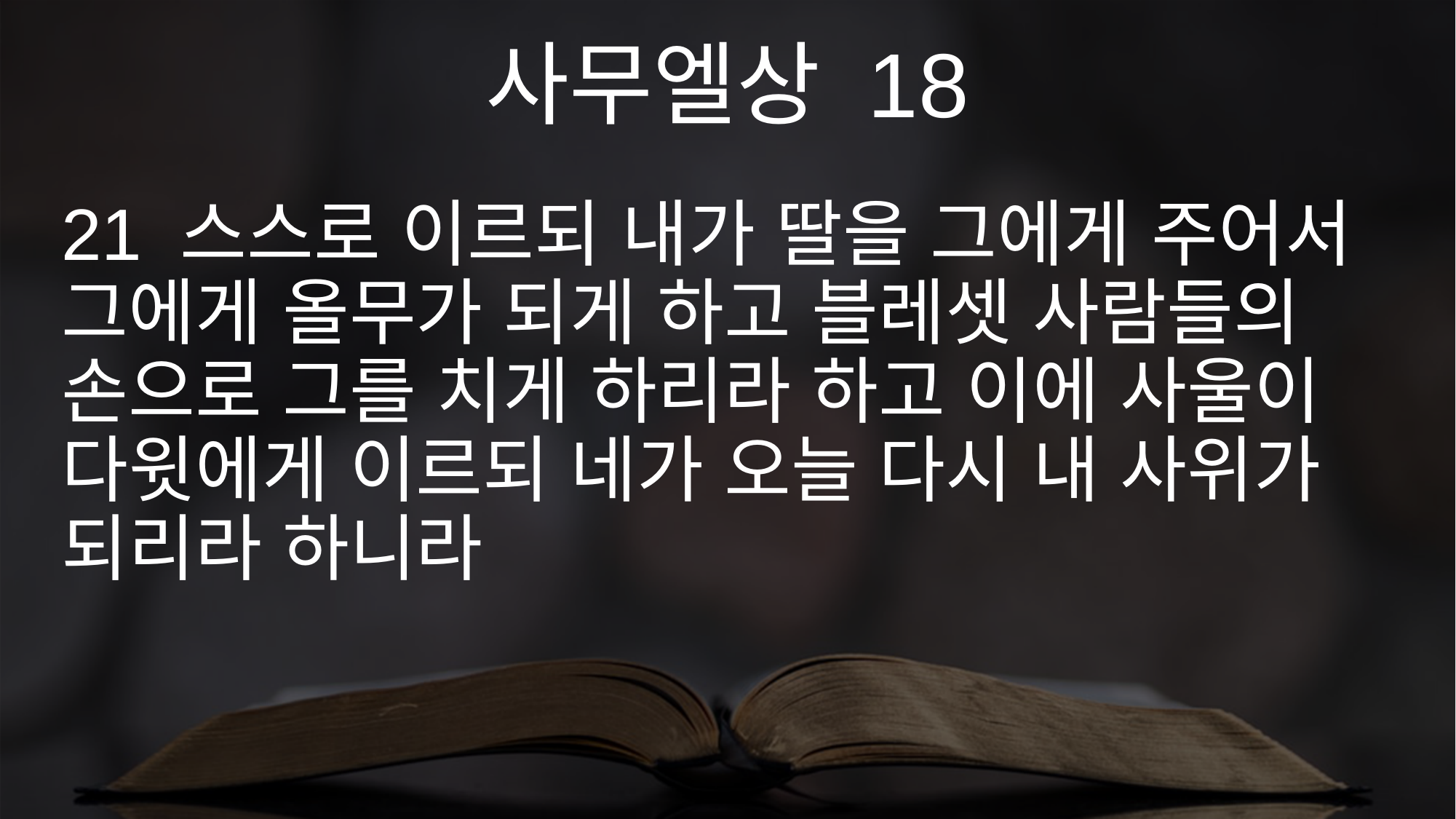

사무엘상 18
21 스스로 이르되 내가 딸을 그에게 주어서 그에게 올무가 되게 하고 블레셋 사람들의 손으로 그를 치게 하리라 하고 이에 사울이 다윗에게 이르되 네가 오늘 다시 내 사위가 되리라 하니라